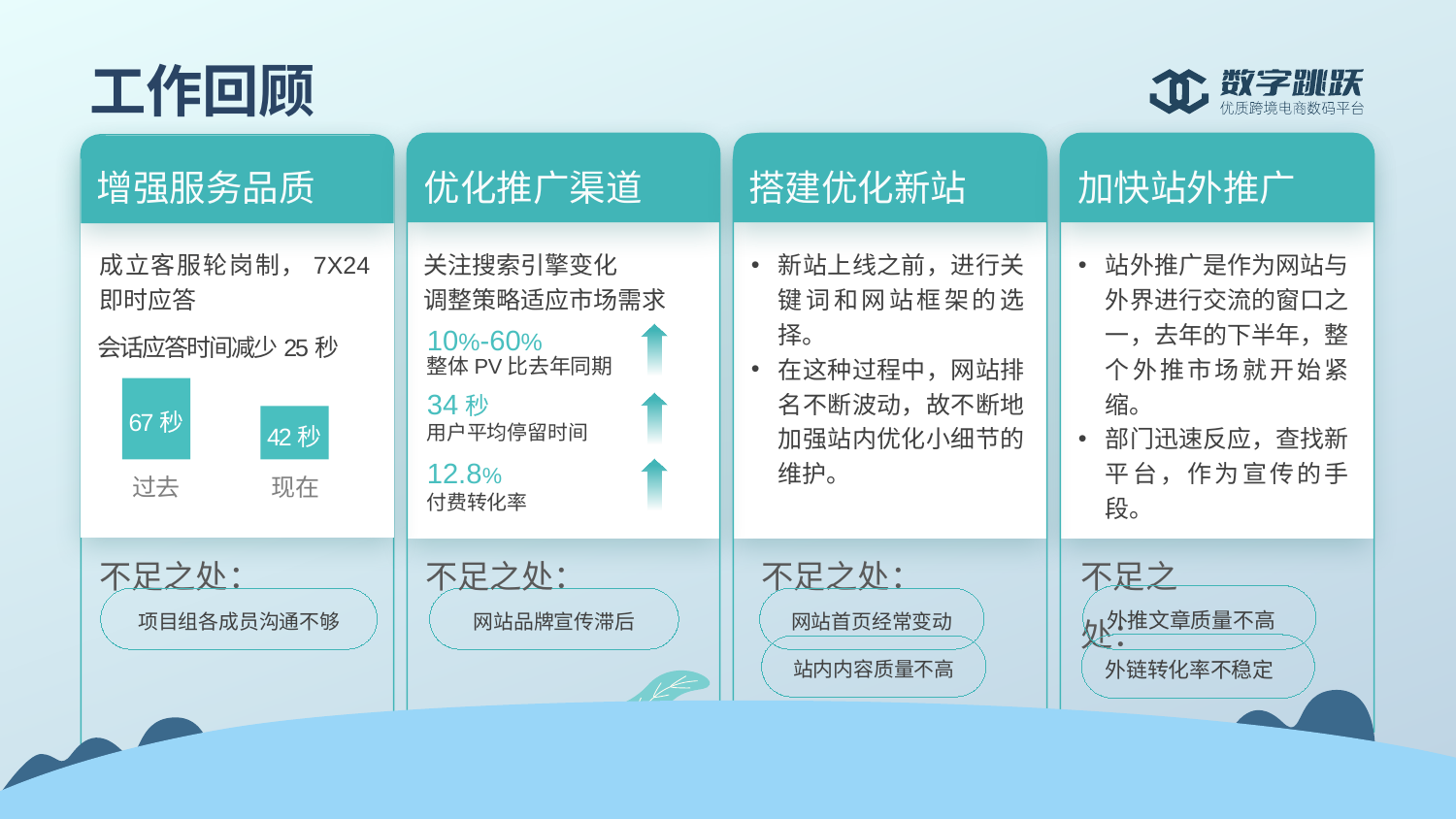

2022
工作回顾

增强服务品质
优化推广渠道
搭建优化新站
加快站外推广
成立客服轮岗制，7X24即时应答
关注搜索引擎变化
调整策略适应市场需求
新站上线之前，进行关键词和网站框架的选择。
在这种过程中，网站排名不断波动，故不断地加强站内优化小细节的维护。
站外推广是作为网站与外界进行交流的窗口之一，去年的下半年，整个外推市场就开始紧缩。
部门迅速反应，查找新平台，作为宣传的手段。
10%-60%
整体PV比去年同期
会话应答时间减少25秒

34秒
用户平均停留时间

67秒

42秒
12.8%
付费转化率

过去
现在
不足之处：
不足之处：
不足之处：
不足之处：
外推文章质量不高
项目组各成员沟通不够
网站品牌宣传滞后
网站首页经常变动

站内内容质量不高
外链转化率不稳定